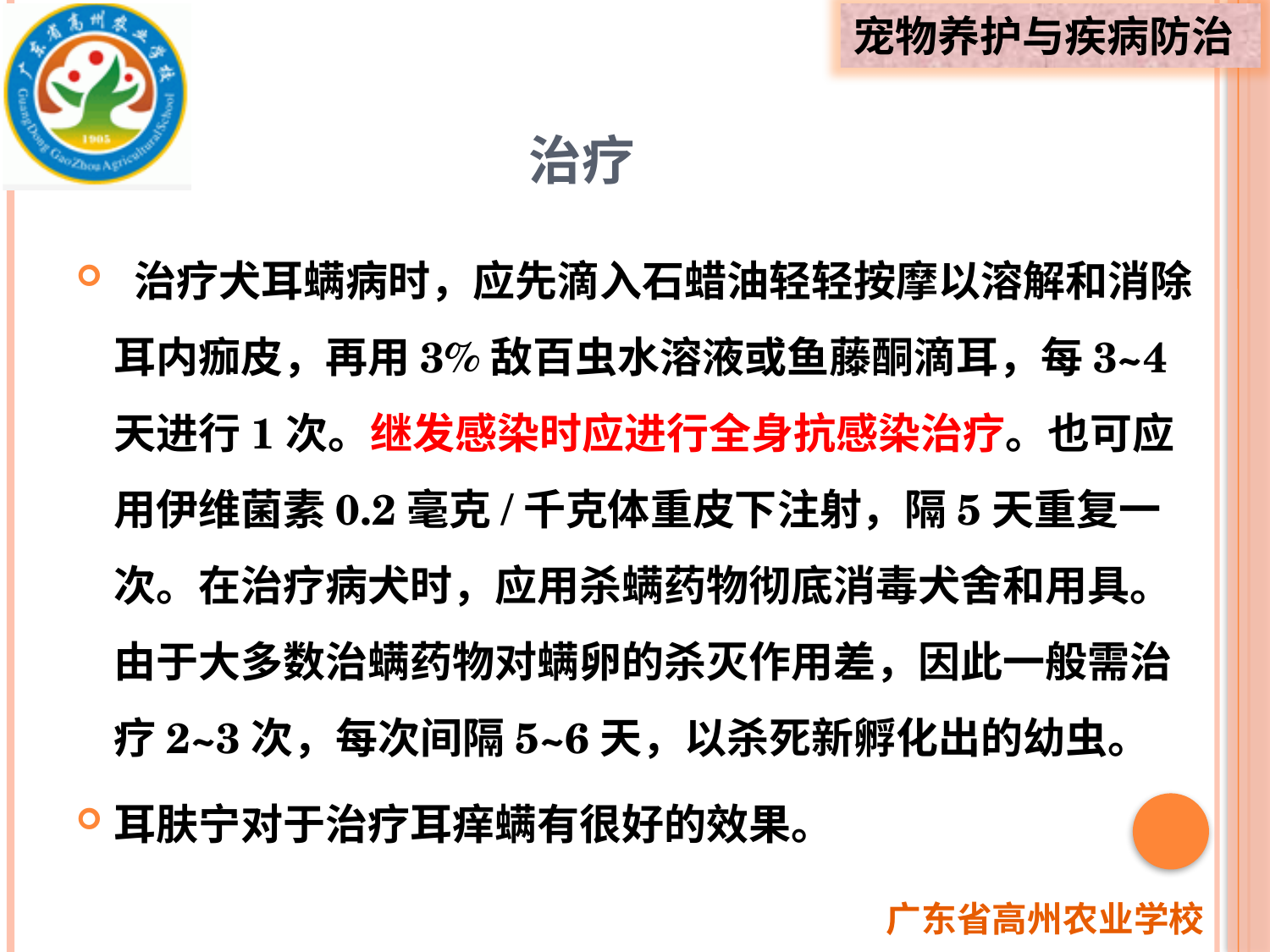

# 治疗
 治疗犬耳螨病时，应先滴入石蜡油轻轻按摩以溶解和消除耳内痂皮，再用3%敌百虫水溶液或鱼藤酮滴耳，每3~4天进行1次。继发感染时应进行全身抗感染治疗。也可应用伊维菌素0.2毫克/千克体重皮下注射，隔5天重复一次。在治疗病犬时，应用杀螨药物彻底消毒犬舍和用具。由于大多数治螨药物对螨卵的杀灭作用差，因此一般需治疗2~3次，每次间隔5~6天，以杀死新孵化出的幼虫。
耳肤宁对于治疗耳痒螨有很好的效果。